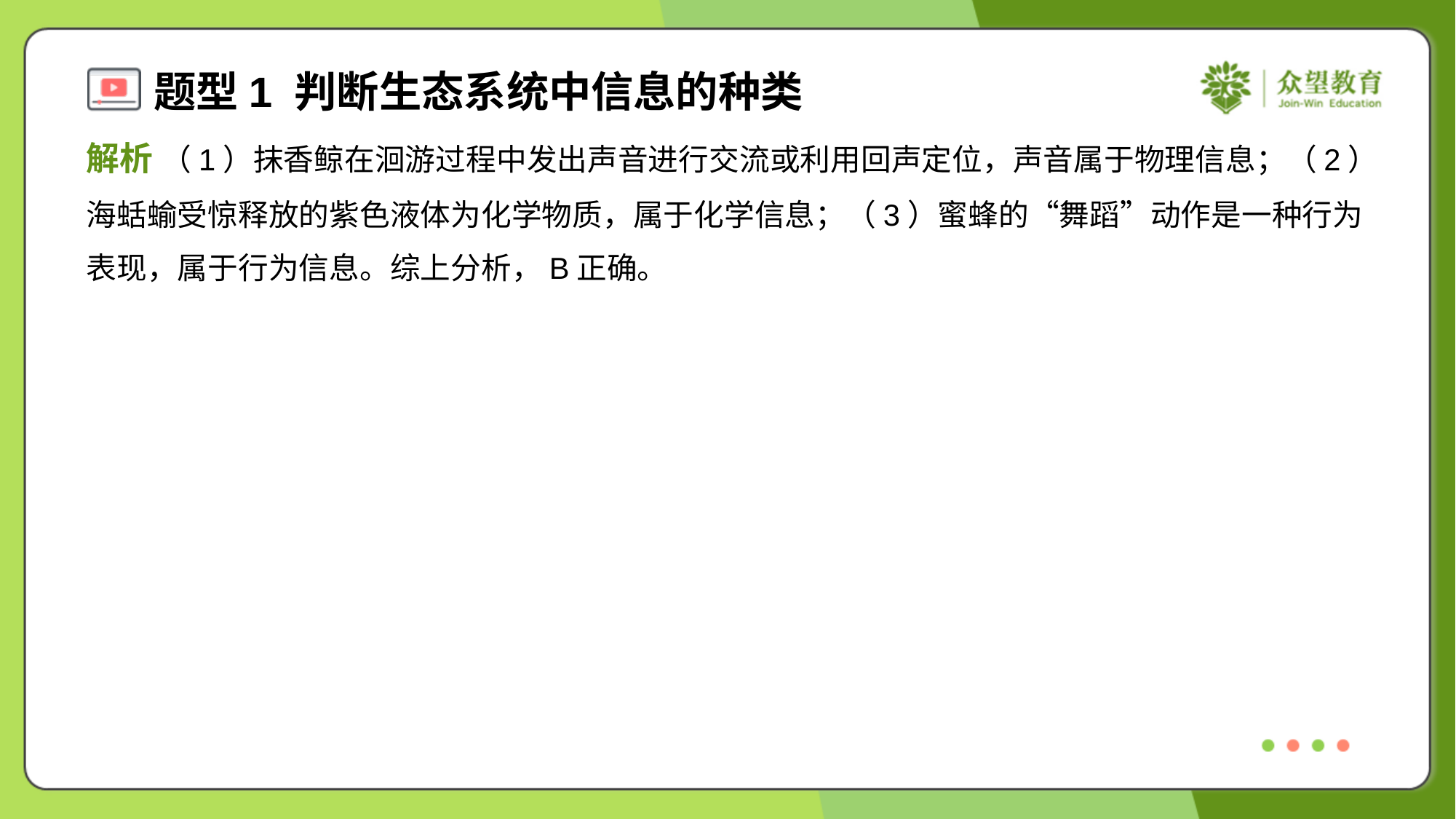

解析 （1）抹香鲸在洄游过程中发出声音进行交流或利用回声定位，声音属于物理信息；（2）
海蛞蝓受惊释放的紫色液体为化学物质，属于化学信息；（3）蜜蜂的“舞蹈”动作是一种行为
表现，属于行为信息。综上分析，B正确。